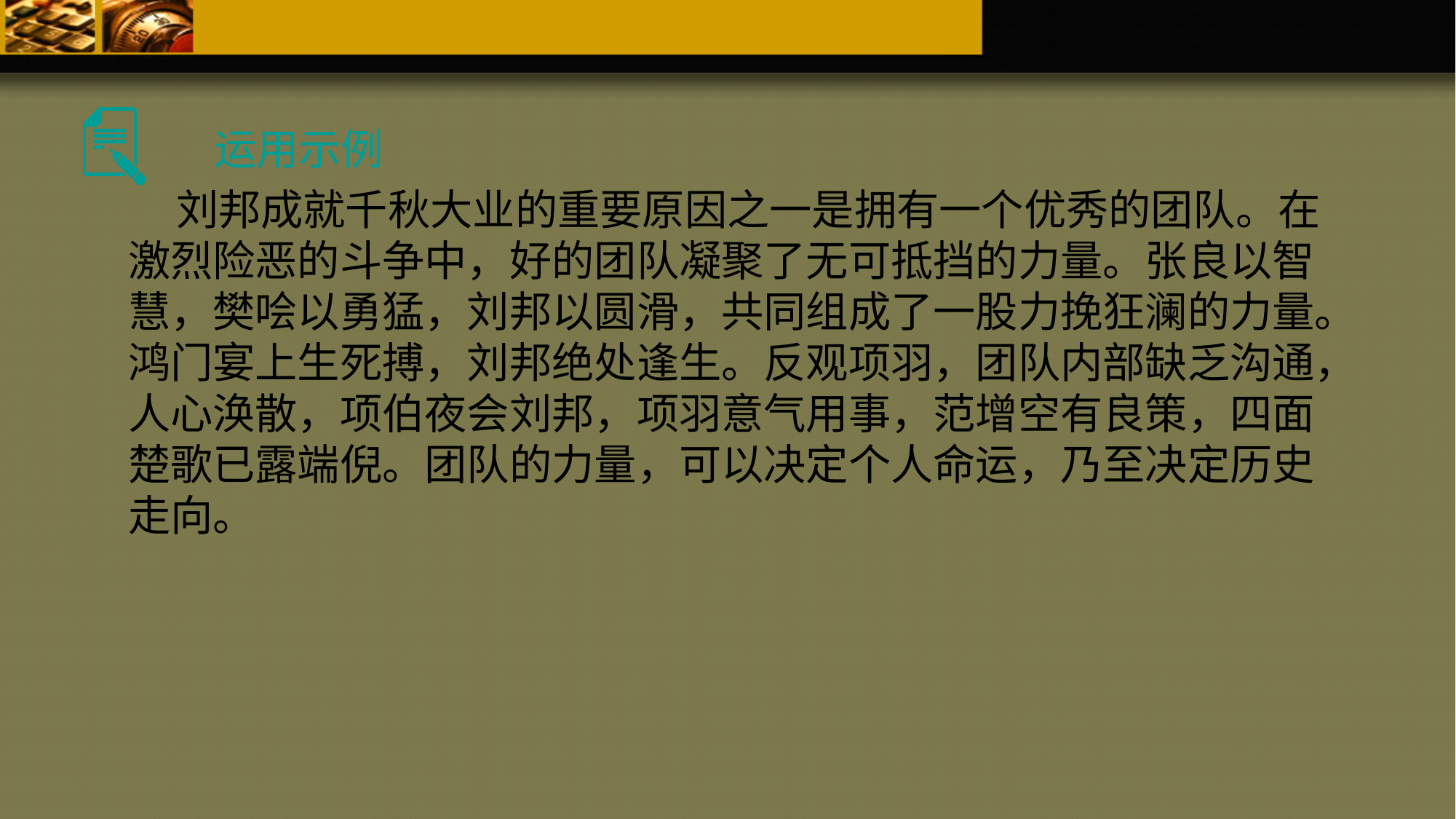

运用示例
    刘邦成就千秋大业的重要原因之一是拥有一个优秀的团队。在激烈险恶的斗争中，好的团队凝聚了无可抵挡的力量。张良以智慧，樊哙以勇猛，刘邦以圆滑，共同组成了一股力挽狂澜的力量。鸿门宴上生死搏，刘邦绝处逢生。反观项羽，团队内部缺乏沟通，人心涣散，项伯夜会刘邦，项羽意气用事，范增空有良策，四面楚歌已露端倪。团队的力量，可以决定个人命运，乃至决定历史走向。